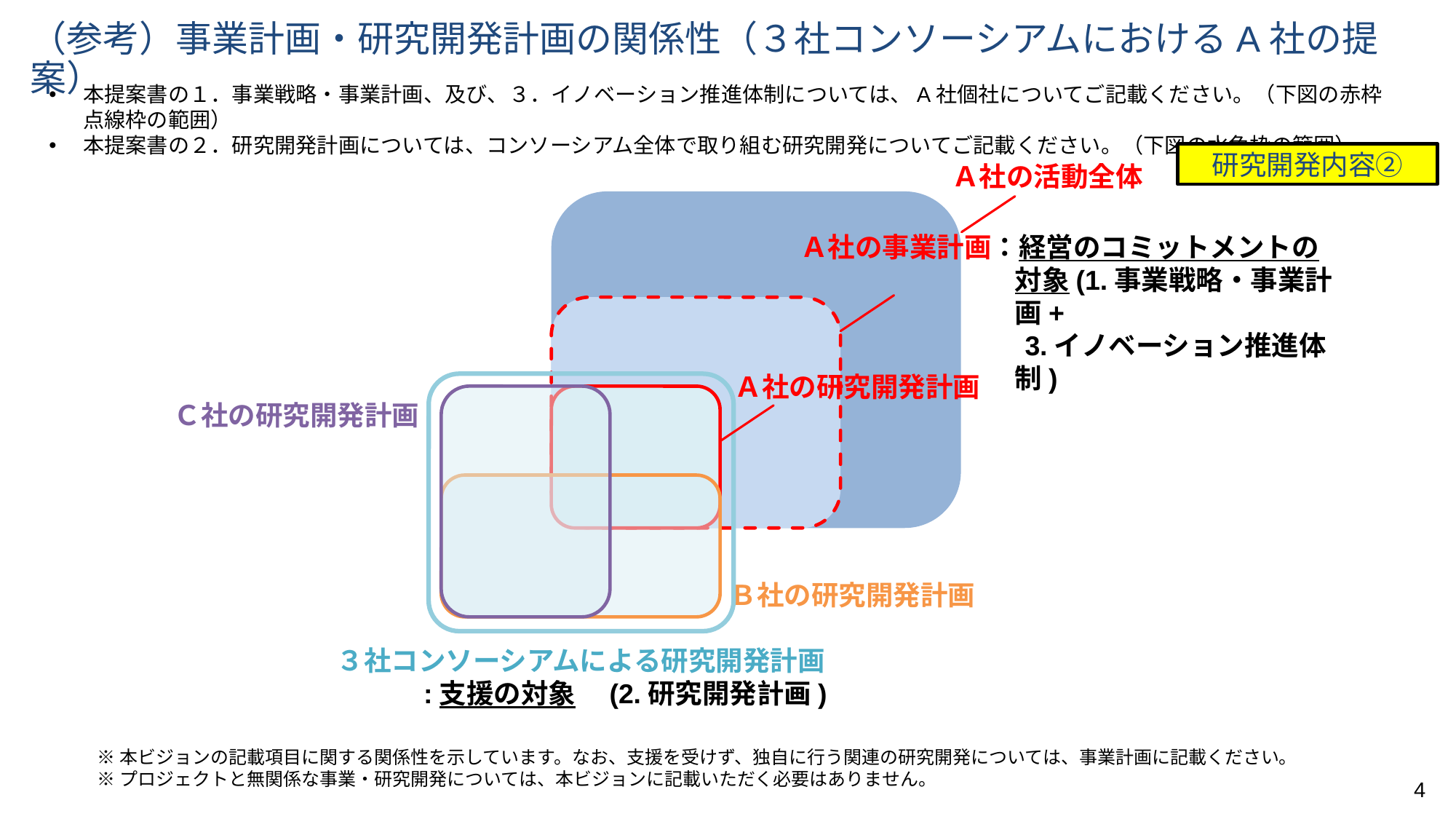

# （参考）事業計画・研究開発計画の関係性（３社コンソーシアムにおけるA社の提案）
本提案書の１．事業戦略・事業計画、及び、３．イノベーション推進体制については、A社個社についてご記載ください。（下図の赤枠点線枠の範囲）
本提案書の２．研究開発計画については、コンソーシアム全体で取り組む研究開発についてご記載ください。（下図の水色枠の範囲）
Ａ社の活動全体
研究開発内容②

Ａ社の事業計画：経営のコミットメントの対象(1.事業戦略・事業計画+
3.イノベーション推進体制)

Ａ社の研究開発計画
Ｃ社の研究開発計画

Ｂ社の研究開発計画
３社コンソーシアムによる研究開発計画
:支援の対象　(2.研究開発計画)
※本ビジョンの記載項目に関する関係性を示しています。なお、支援を受けず、独自に行う関連の研究開発については、事業計画に記載ください。
※プロジェクトと無関係な事業・研究開発については、本ビジョンに記載いただく必要はありません。